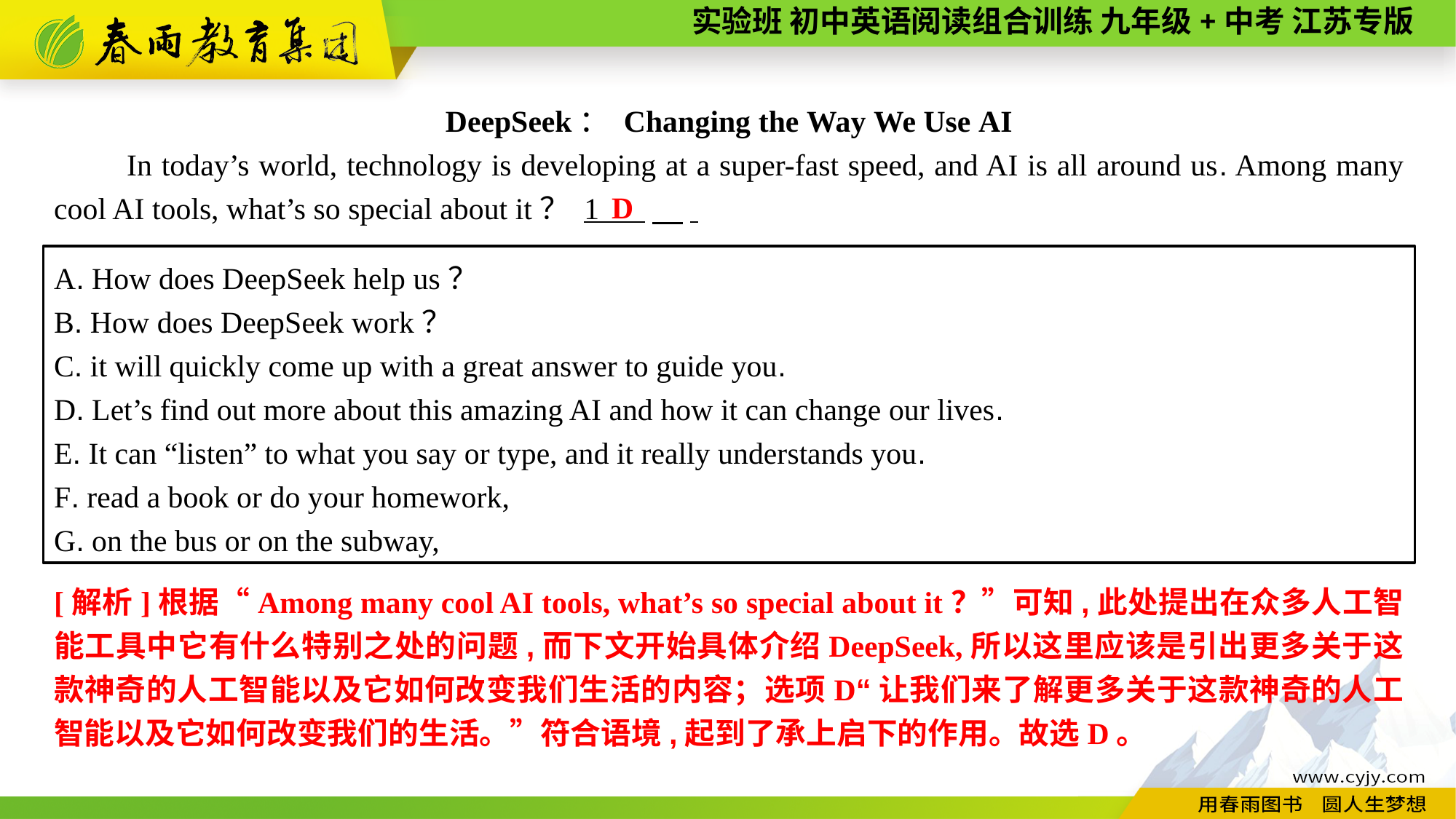

DeepSeek： Changing the Way We Use AI
In today’s world, technology is developing at a super-fast speed, and AI is all around us. Among many cool AI tools, what’s so special about it？ 1      　.
D
A. How does DeepSeek help us？
B. How does DeepSeek work？
C. it will quickly come up with a great answer to guide you.
D. Let’s find out more about this amazing AI and how it can change our lives.
E. It can “listen” to what you say or type, and it really understands you.
F. read a book or do your homework,
G. on the bus or on the subway,
[解析]根据“Among many cool AI tools, what’s so special about it？”可知,此处提出在众多人工智能工具中它有什么特别之处的问题,而下文开始具体介绍DeepSeek,所以这里应该是引出更多关于这款神奇的人工智能以及它如何改变我们生活的内容；选项D“让我们来了解更多关于这款神奇的人工智能以及它如何改变我们的生活。”符合语境,起到了承上启下的作用。故选D。